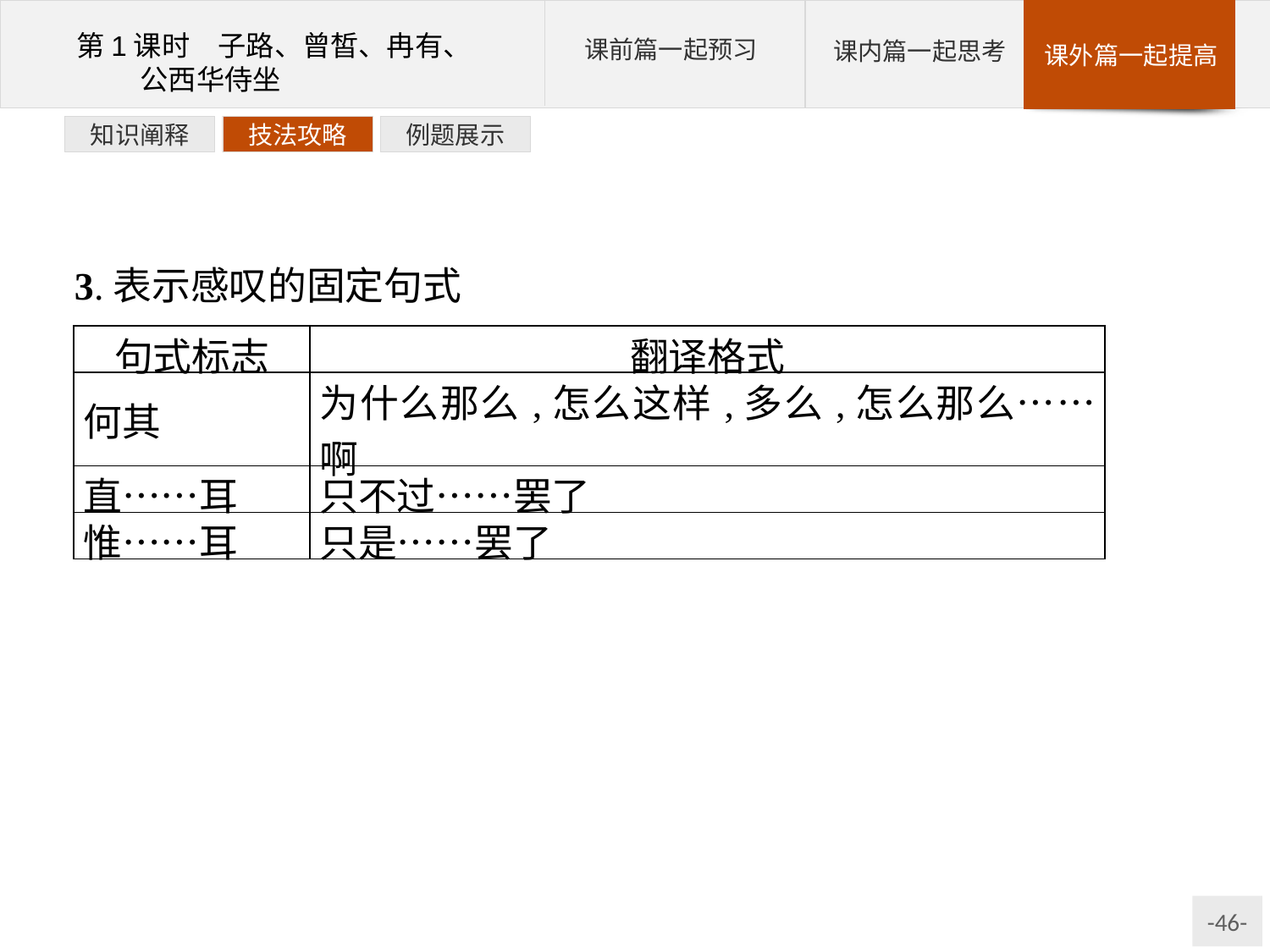

例题展示
技法攻略
知识阐释
3.表示感叹的固定句式
| 句式标志 | 翻译格式 |
| --- | --- |
| 何其 | 为什么那么,怎么这样,多么,怎么那么……啊 |
| 直……耳 | 只不过……罢了 |
| 惟……耳 | 只是……罢了 |